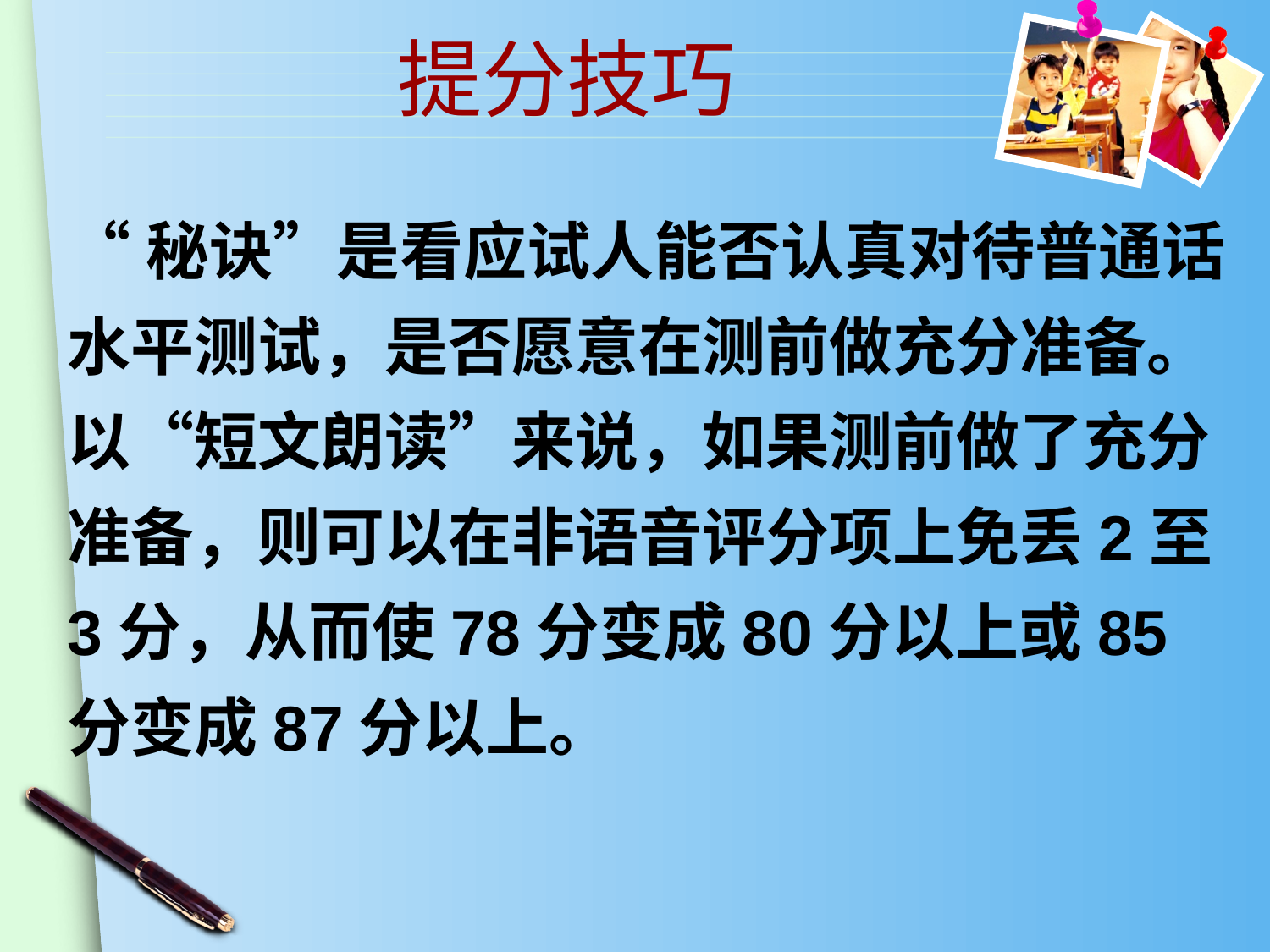

提分技巧
“秘诀”是看应试人能否认真对待普通话水平测试，是否愿意在测前做充分准备。以“短文朗读”来说，如果测前做了充分准备，则可以在非语音评分项上免丢2至3分，从而使78分变成80分以上或85分变成87分以上。